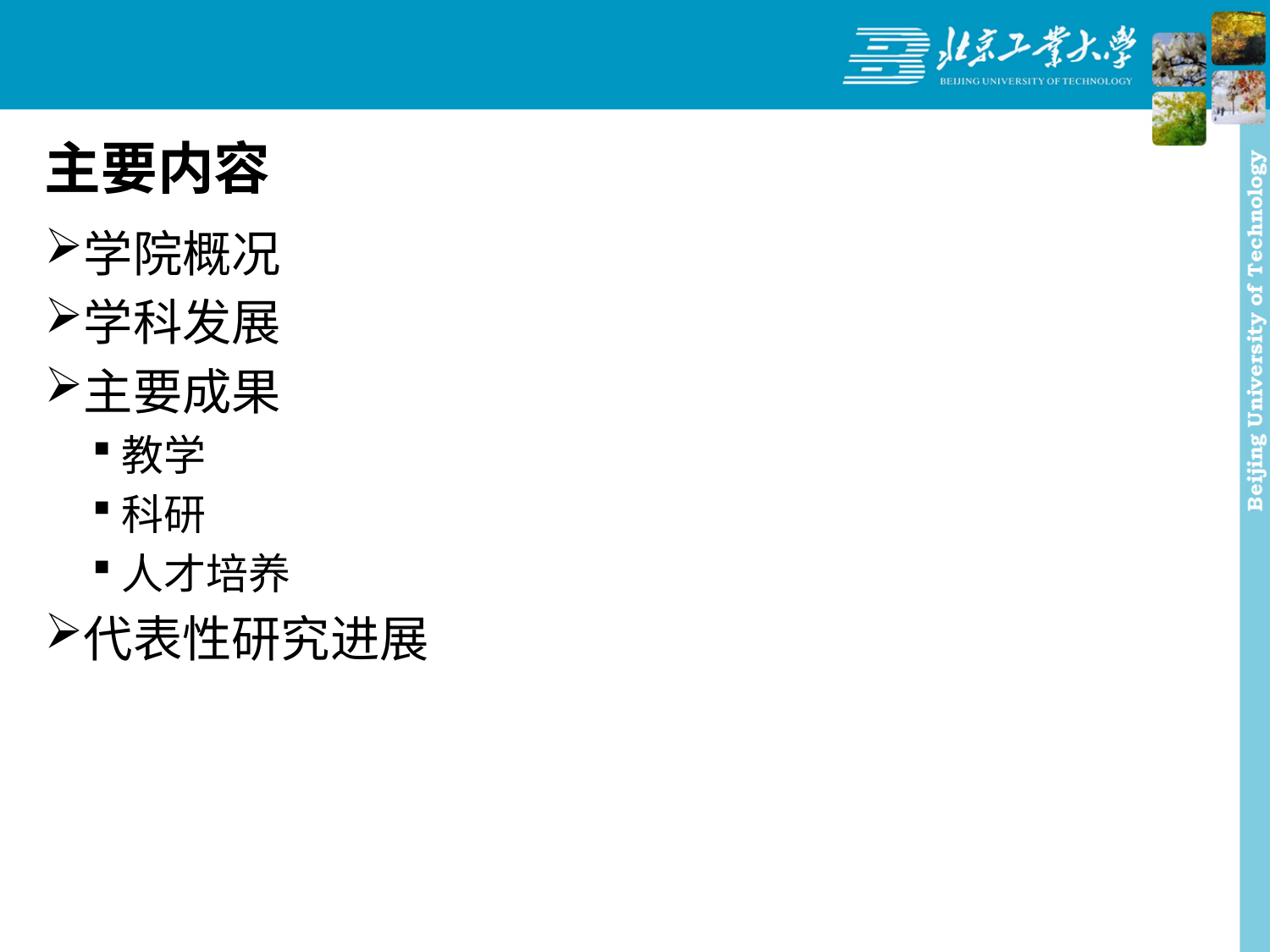

# 主要内容
学院概况
学科发展
主要成果
教学
科研
人才培养
代表性研究进展